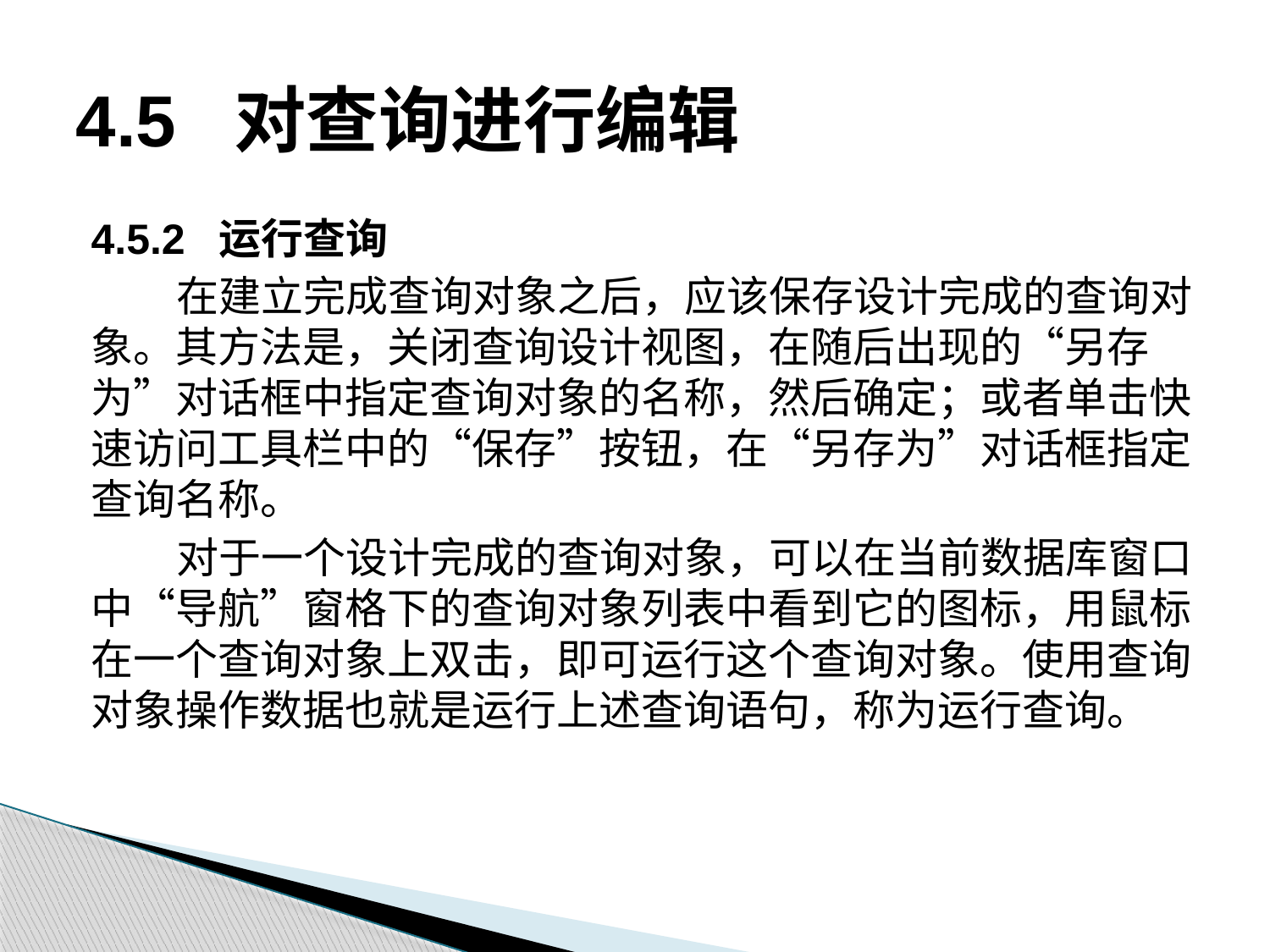

# 4.5  对查询进行编辑
4.5.2  运行查询
在建立完成查询对象之后，应该保存设计完成的查询对象。其方法是，关闭查询设计视图，在随后出现的“另存为”对话框中指定查询对象的名称，然后确定；或者单击快速访问工具栏中的“保存”按钮，在“另存为”对话框指定查询名称。
对于一个设计完成的查询对象，可以在当前数据库窗口中“导航”窗格下的查询对象列表中看到它的图标，用鼠标在一个查询对象上双击，即可运行这个查询对象。使用查询对象操作数据也就是运行上述查询语句，称为运行查询。